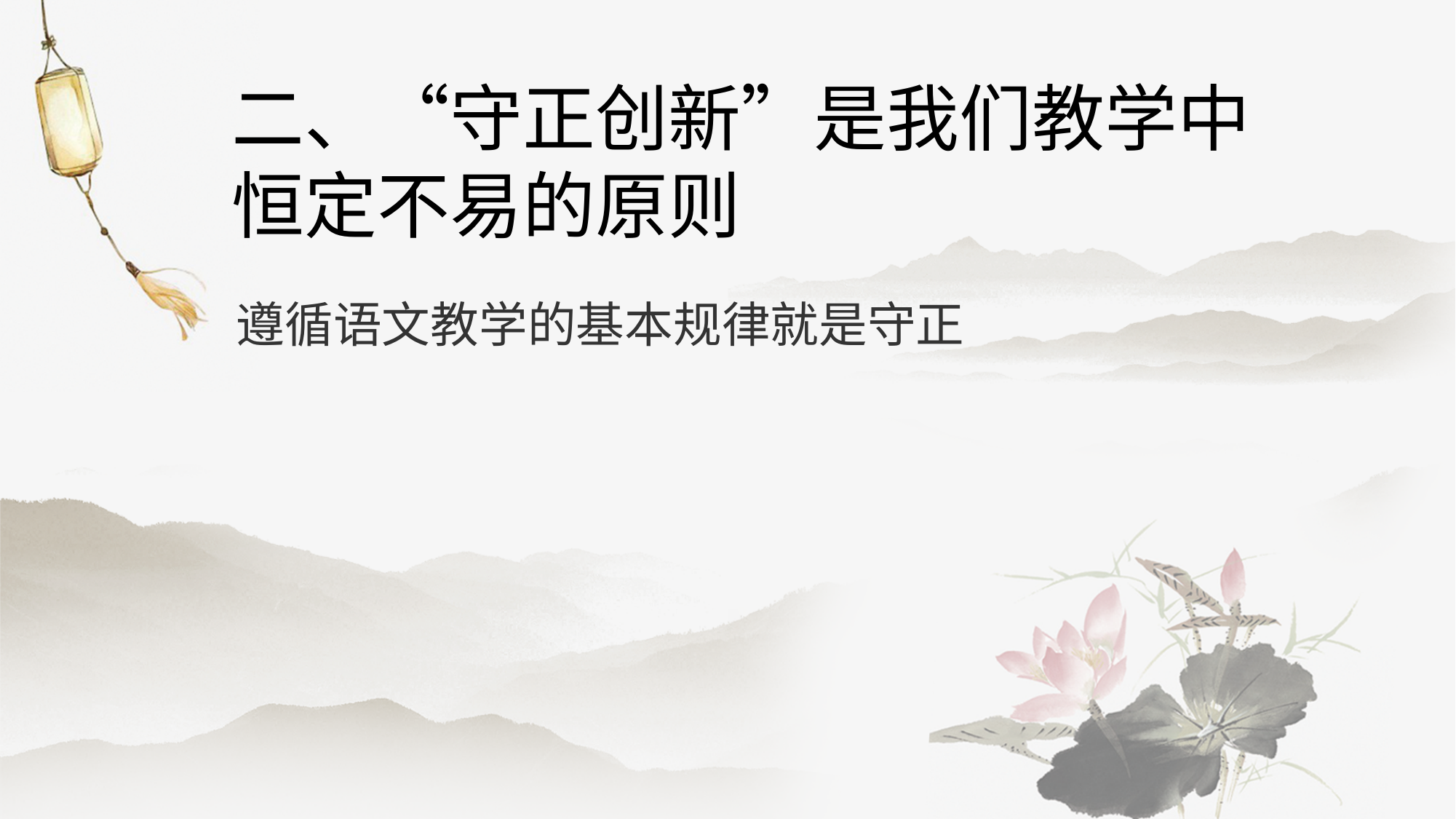

二、“守正创新”是我们教学中恒定不易的原则
遵循语文教学的基本规律就是守正